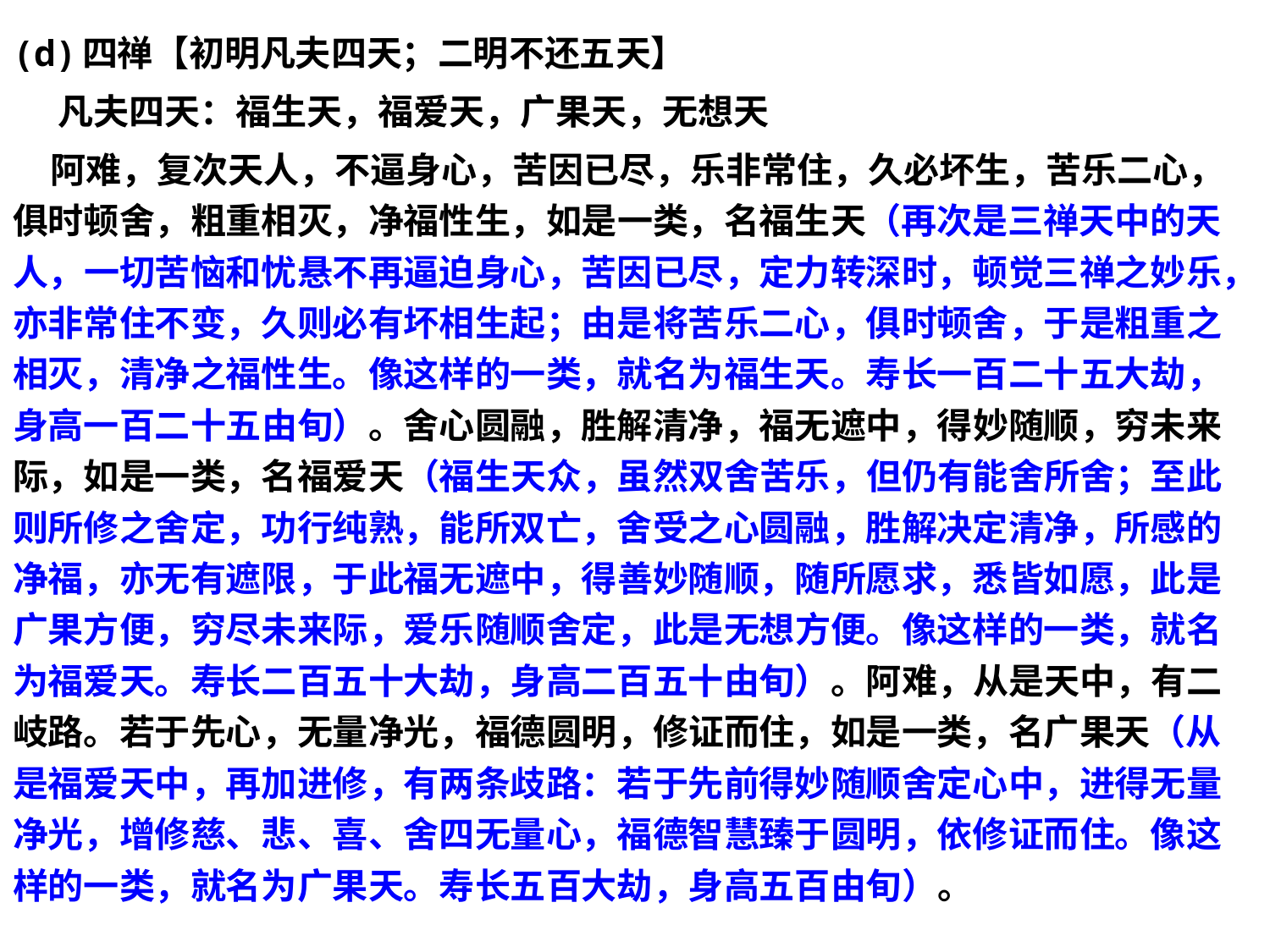

(d)四禅【初明凡夫四天；二明不还五天】
     凡夫四天：福生天，福爱天，广果天，无想天
    阿难，复次天人，不逼身心，苦因已尽，乐非常住，久必坏生，苦乐二心，俱时顿舍，粗重相灭，净福性生，如是一类，名福生天（再次是三禅天中的天人，一切苦恼和忧悬不再逼迫身心，苦因已尽，定力转深时，顿觉三禅之妙乐，亦非常住不变，久则必有坏相生起；由是将苦乐二心，俱时顿舍，于是粗重之相灭，清净之福性生。像这样的一类，就名为福生天。寿长一百二十五大劫，身高一百二十五由旬）。舍心圆融，胜解清净，福无遮中，得妙随顺，穷未来际，如是一类，名福爱天（福生天众，虽然双舍苦乐，但仍有能舍所舍；至此则所修之舍定，功行纯熟，能所双亡，舍受之心圆融，胜解决定清净，所感的净福，亦无有遮限，于此福无遮中，得善妙随顺，随所愿求，悉皆如愿，此是广果方便，穷尽未来际，爱乐随顺舍定，此是无想方便。像这样的一类，就名为福爱天。寿长二百五十大劫，身高二百五十由旬）。阿难，从是天中，有二岐路。若于先心，无量净光，福德圆明，修证而住，如是一类，名广果天（从是福爱天中，再加进修，有两条歧路：若于先前得妙随顺舍定心中，进得无量净光，增修慈、悲、喜、舍四无量心，福德智慧臻于圆明，依修证而住。像这样的一类，就名为广果天。寿长五百大劫，身高五百由旬）。